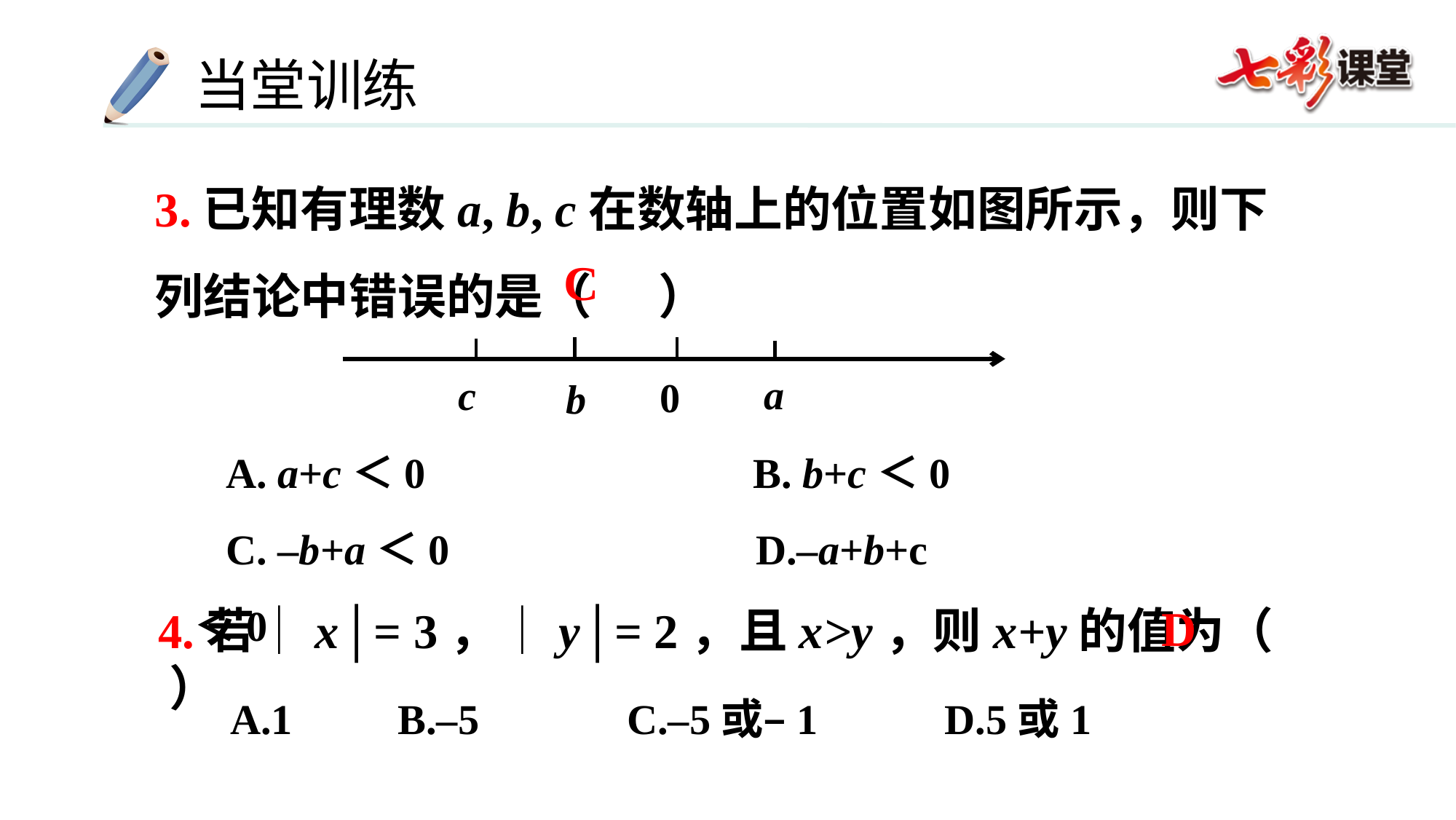

3.已知有理数a, b, c在数轴上的位置如图所示，则下列结论中错误的是（      ）
C
a
c
0
b
 A. a+c＜0                               B. b+c＜0
 C. –b+a＜0                             D.–a+b+c＜0
D
4.若│x│= 3，│y│= 2，且x>y，则x+y的值为（      ）
A.1          B.–5              C.–5或–1            D.5或1